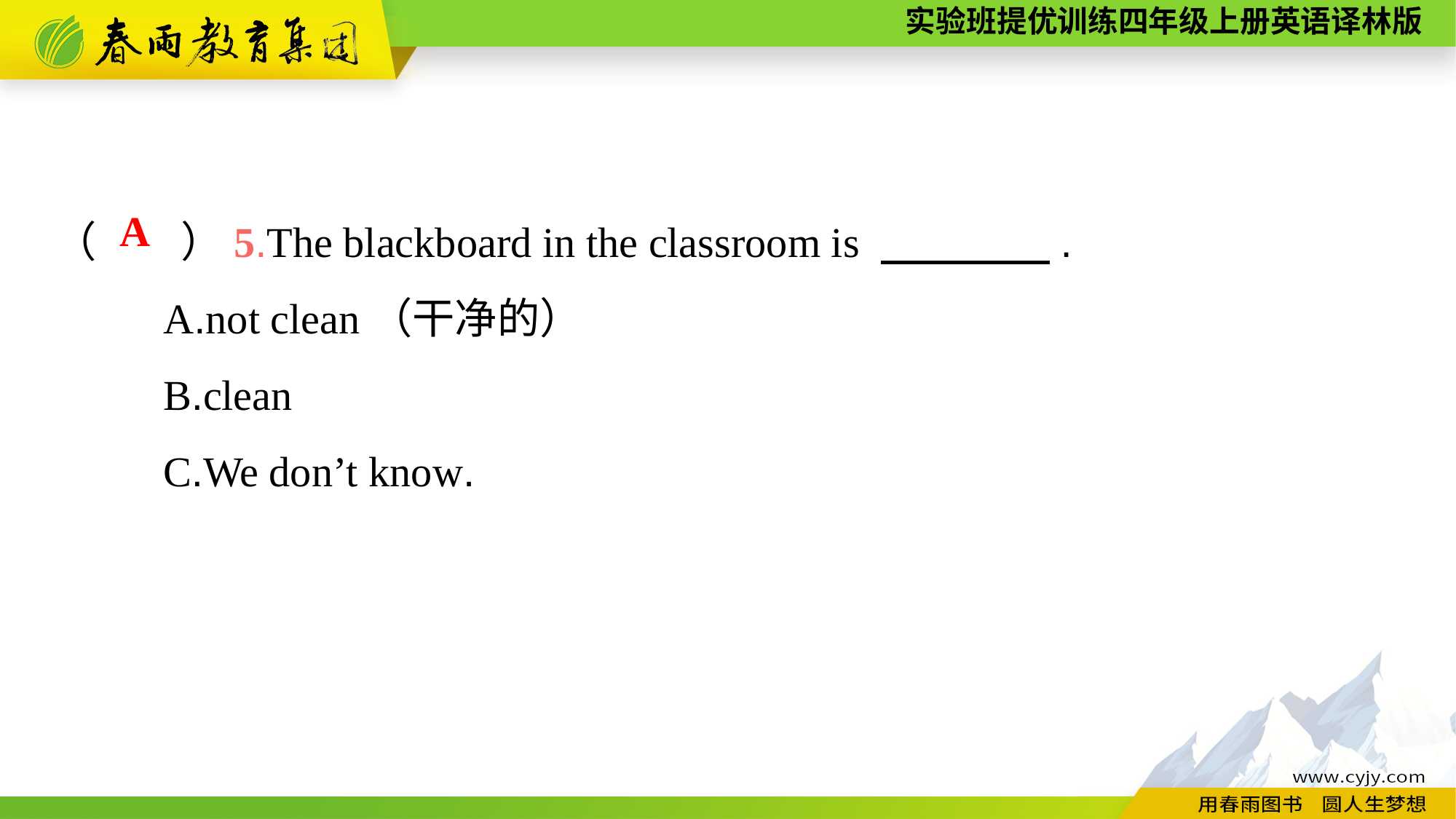

（　　）5.The blackboard in the classroom is 　　　　.
	A.not clean（干净的）
	B.clean
	C.We don’t know.
A